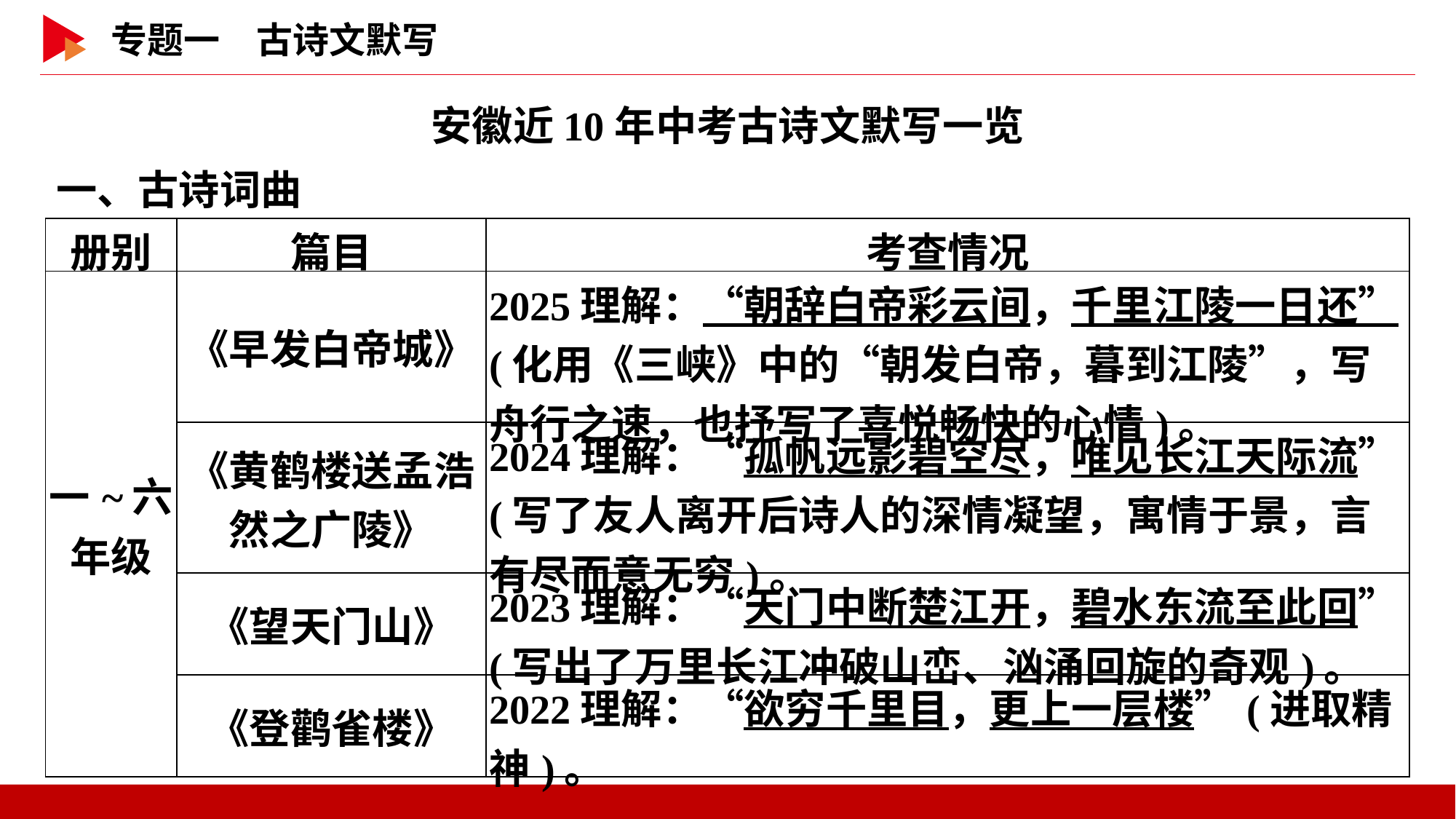

安徽近10年中考古诗文默写一览
一、古诗词曲
| 册别 | 篇目 | 考查情况 |
| --- | --- | --- |
| 一~六 年级 | 《早发白帝城》 | 2025理解：“朝辞白帝彩云间，千里江陵一日还”(化用《三峡》中的“朝发白帝，暮到江陵”，写舟行之速，也抒写了喜悦畅快的心情)。 |
|  | 《黄鹤楼送孟浩然之广陵》 | 2024理解：“孤帆远影碧空尽，唯见长江天际流”(写了友人离开后诗人的深情凝望，寓情于景，言有尽而意无穷)。 |
|  | 《望天门山》 | 2023理解：“天门中断楚江开，碧水东流至此回”(写出了万里长江冲破山峦、汹涌回旋的奇观)。 |
|  | 《登鹳雀楼》 | 2022理解：“欲穷千里目，更上一层楼”(进取精神)。 |